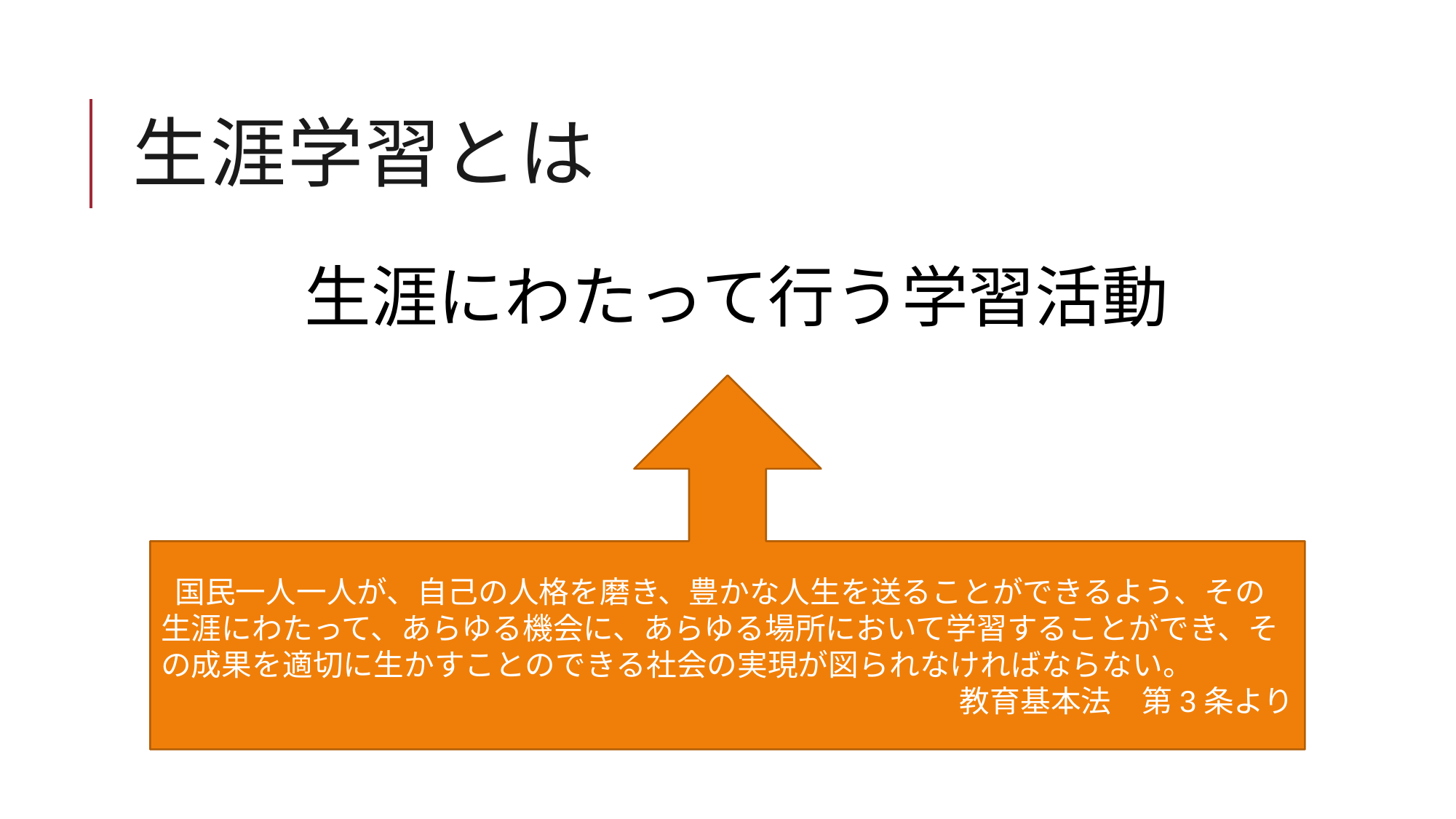

# 生涯学習とは
生涯にわたって行う学習活動
 国民一人一人が、自己の人格を磨き、豊かな人生を送ることができるよう、その生涯にわたって、あらゆる機会に、あらゆる場所において学習することができ、その成果を適切に生かすことのできる社会の実現が図られなければならない。
教育基本法　第3条より